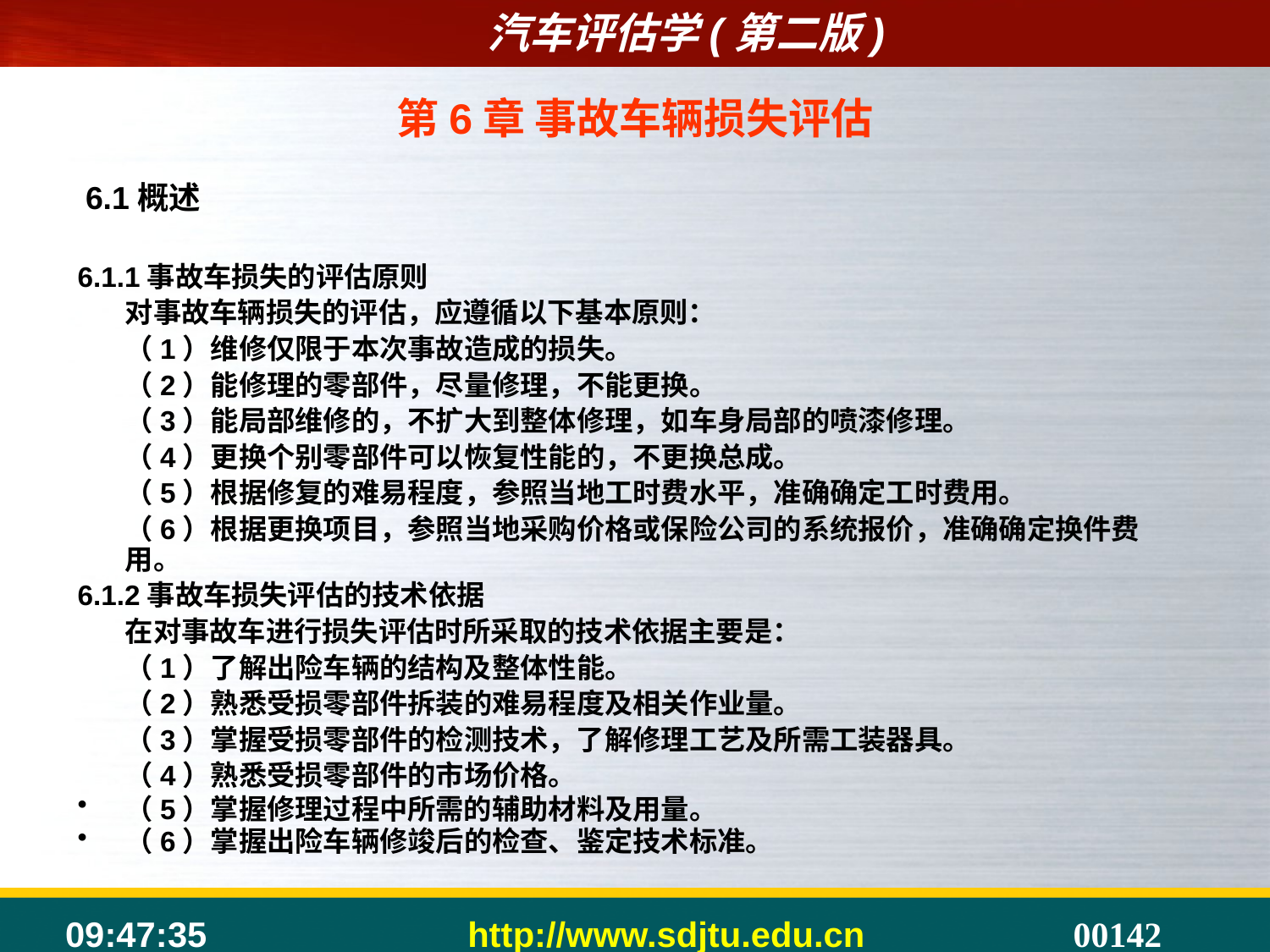

# 第6章 事故车辆损失评估
 6.1概述

6.1.1事故车损失的评估原则
	对事故车辆损失的评估，应遵循以下基本原则：
	（1）维修仅限于本次事故造成的损失。
	（2）能修理的零部件，尽量修理，不能更换。
	（3）能局部维修的，不扩大到整体修理，如车身局部的喷漆修理。
	（4）更换个别零部件可以恢复性能的，不更换总成。
	（5）根据修复的难易程度，参照当地工时费水平，准确确定工时费用。
	（6）根据更换项目，参照当地采购价格或保险公司的系统报价，准确确定换件费用。
6.1.2事故车损失评估的技术依据
	在对事故车进行损失评估时所采取的技术依据主要是：
	（1）了解出险车辆的结构及整体性能。
	（2）熟悉受损零部件拆装的难易程度及相关作业量。
	（3）掌握受损零部件的检测技术，了解修理工艺及所需工装器具。
	（4）熟悉受损零部件的市场价格。
（5）掌握修理过程中所需的辅助材料及用量。
（6）掌握出险车辆修竣后的检查、鉴定技术标准。